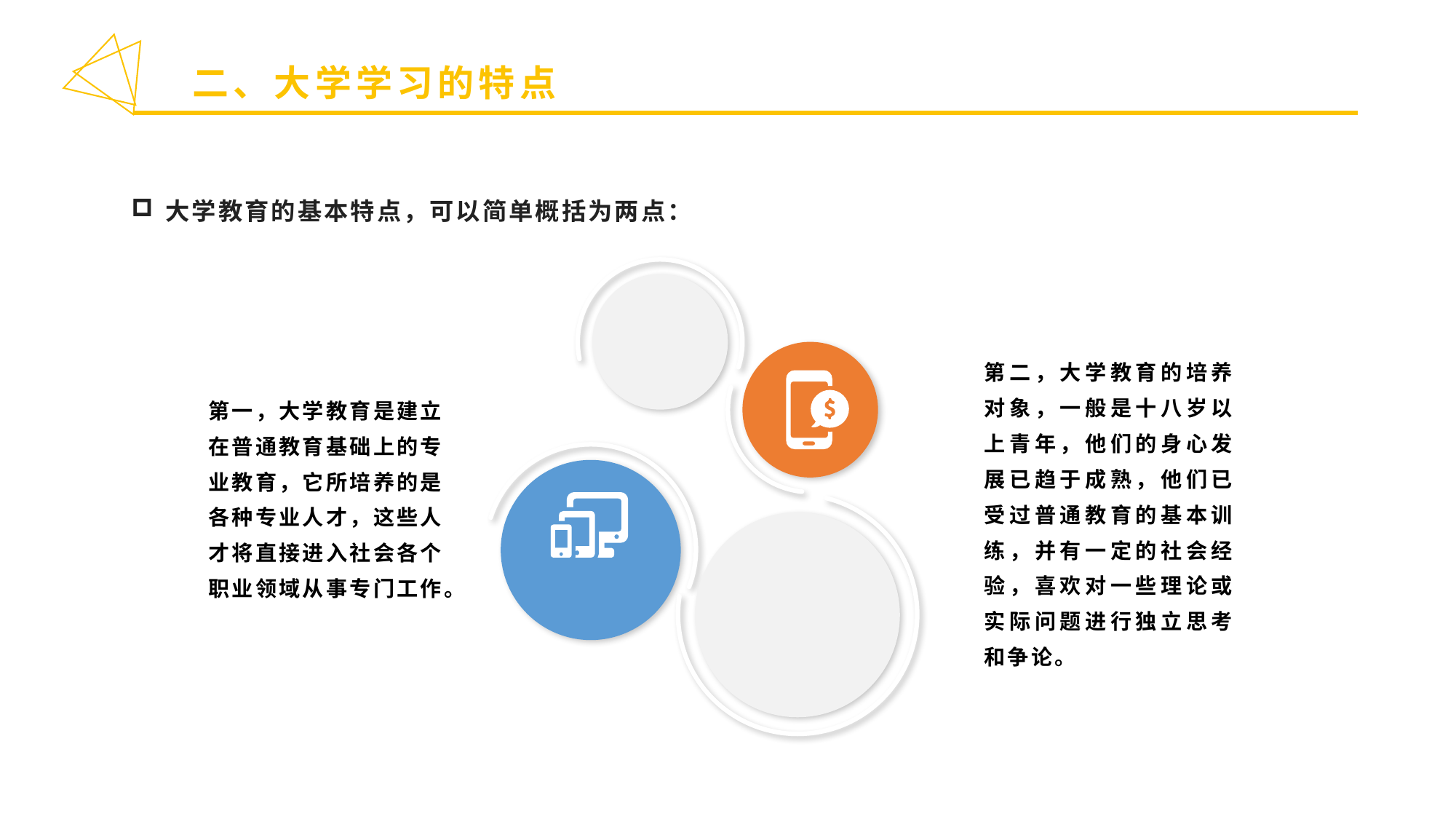

二、大学学习的特点
大学教育的基本特点，可以简单概括为两点：

第二，大学教育的培养对象，一般是十八岁以上青年，他们的身心发展已趋于成熟，他们已受过普通教育的基本训练，并有一定的社会经验，喜欢对一些理论或实际问题进行独立思考和争论。

第一，大学教育是建立在普通教育基础上的专业教育，它所培养的是各种专业人才，这些人才将直接进入社会各个职业领域从事专门工作。